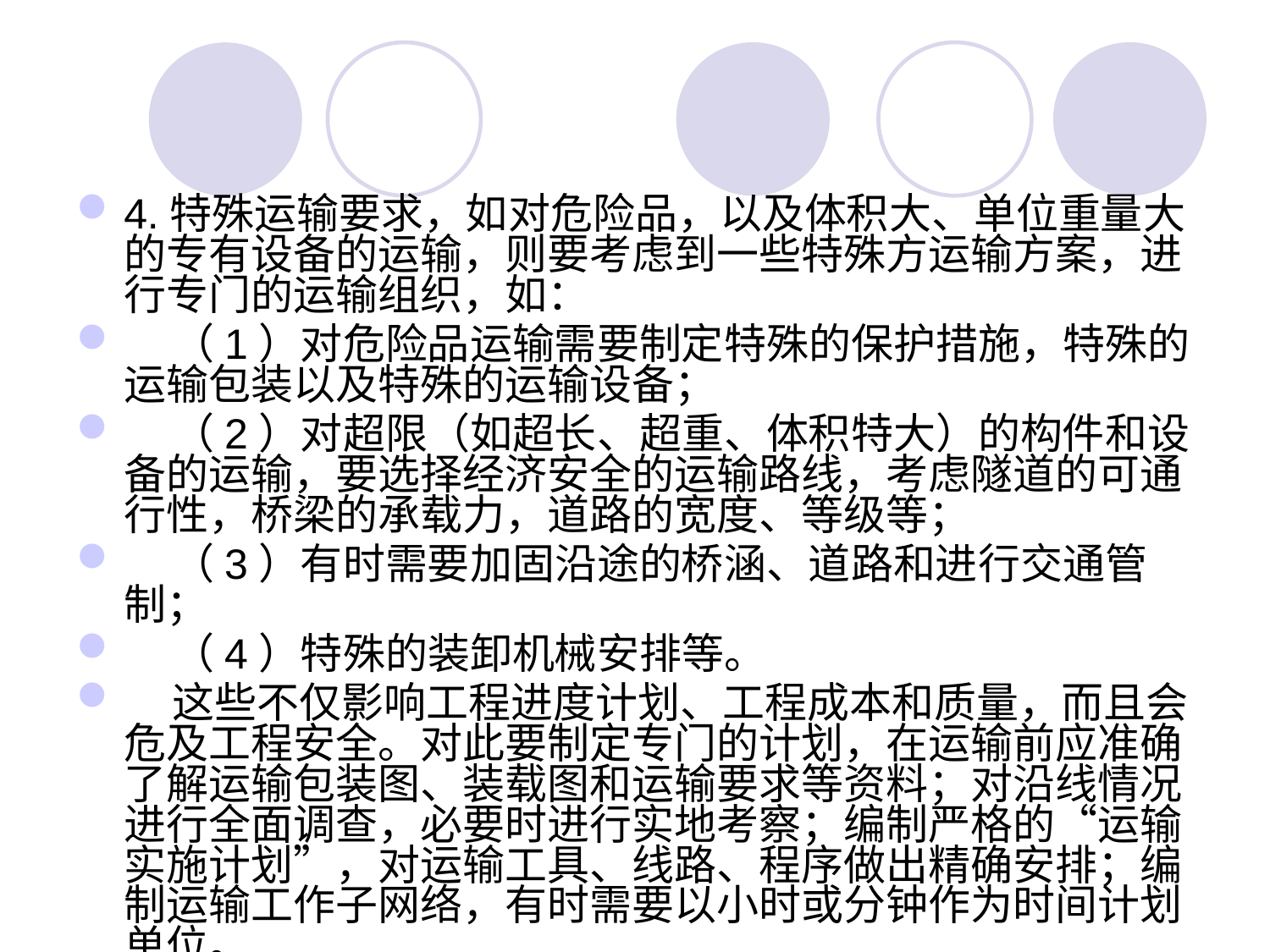

#
4.特殊运输要求，如对危险品，以及体积大、单位重量大的专有设备的运输，则要考虑到一些特殊方运输方案，进行专门的运输组织，如：
    （1）对危险品运输需要制定特殊的保护措施，特殊的运输包装以及特殊的运输设备；
    （2）对超限（如超长、超重、体积特大）的构件和设备的运输，要选择经济安全的运输路线，考虑隧道的可通行性，桥梁的承载力，道路的宽度、等级等；
    （3）有时需要加固沿途的桥涵、道路和进行交通管制；
    （4）特殊的装卸机械安排等。
    这些不仅影响工程进度计划、工程成本和质量，而且会危及工程安全。对此要制定专门的计划，在运输前应准确了解运输包装图、装载图和运输要求等资料；对沿线情况进行全面调查，必要时进行实地考察；编制严格的“运输实施计划”，对运输工具、线路、程序做出精确安排；编制运输工作子网络，有时需要以小时或分钟作为时间计划单位。